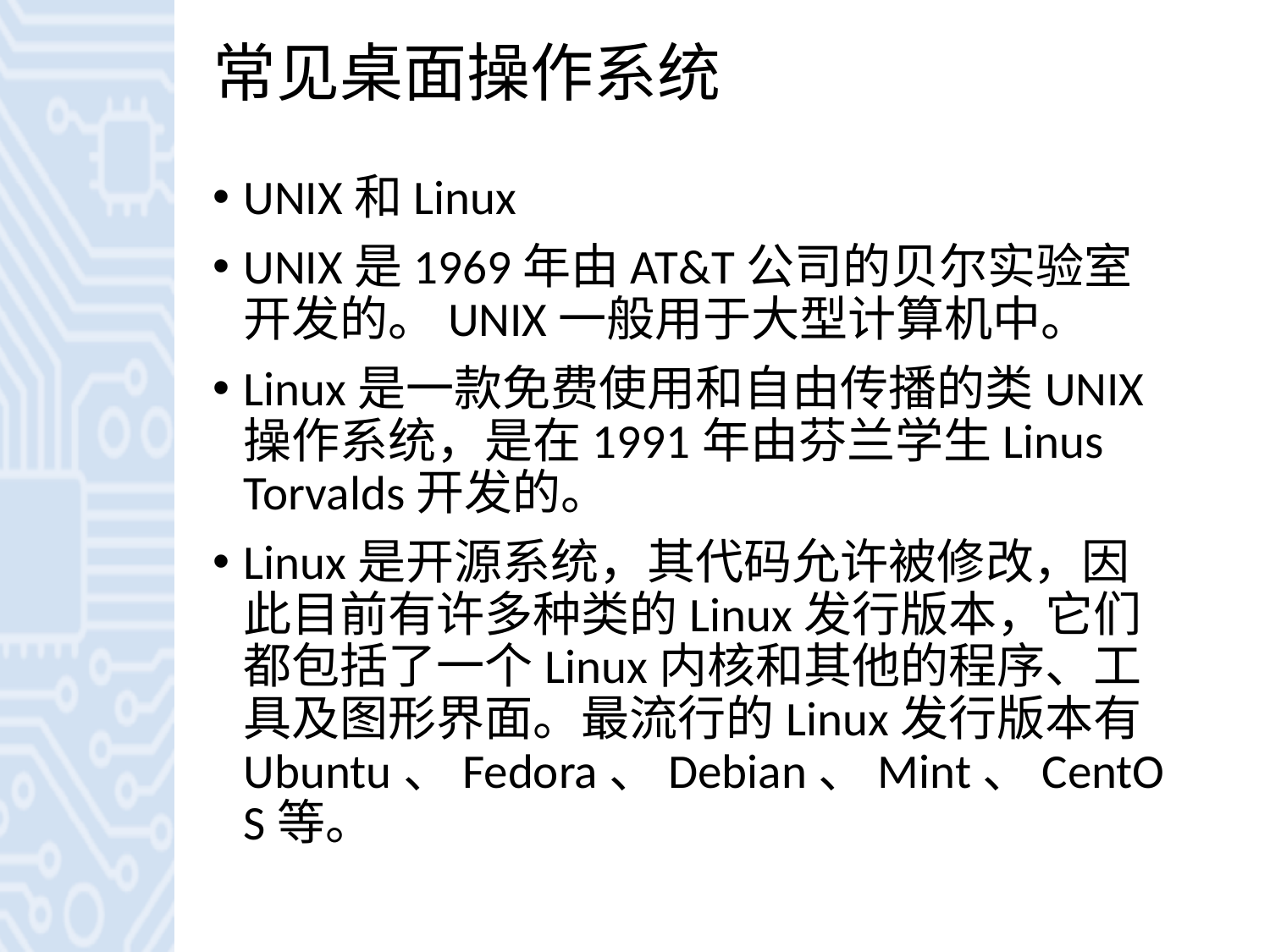

# 常见桌面操作系统
UNIX和Linux
UNIX是1969年由AT&T公司的贝尔实验室开发的。UNIX一般用于大型计算机中。
Linux是一款免费使用和自由传播的类UNIX操作系统，是在1991年由芬兰学生Linus Torvalds开发的。
Linux是开源系统，其代码允许被修改，因此目前有许多种类的Linux发行版本，它们都包括了一个Linux内核和其他的程序、工具及图形界面。最流行的Linux发行版本有Ubuntu、Fedora、Debian、Mint、CentOS等。